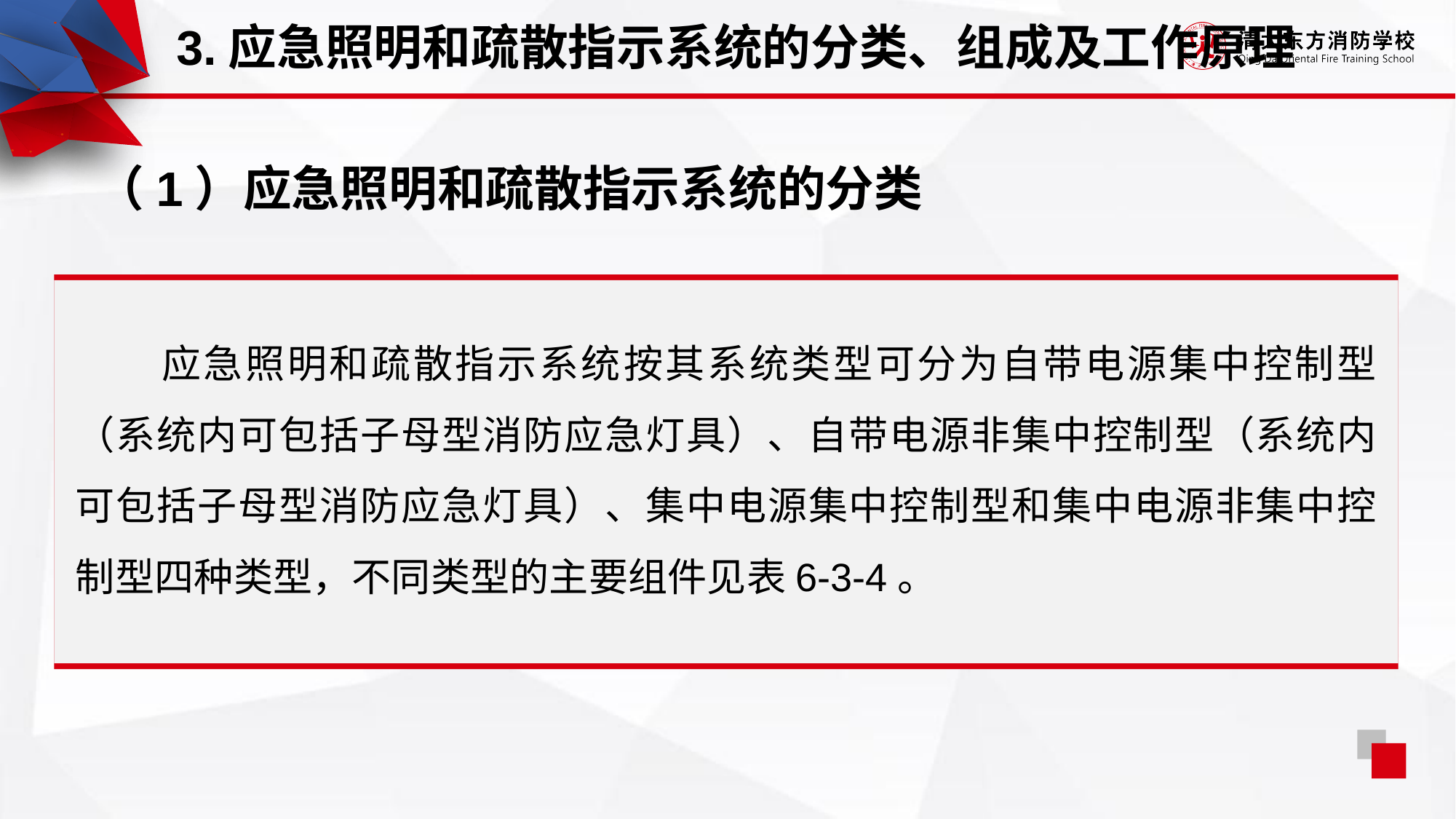

3.应急照明和疏散指示系统的分类、组成及工作原理

（1）应急照明和疏散指示系统的分类

应急照明和疏散指示系统按其系统类型可分为自带电源集中控制型（系统内可包括子母型消防应急灯具）、自带电源非集中控制型（系统内可包括子母型消防应急灯具）、集中电源集中控制型和集中电源非集中控制型四种类型，不同类型的主要组件见表6-3-4。